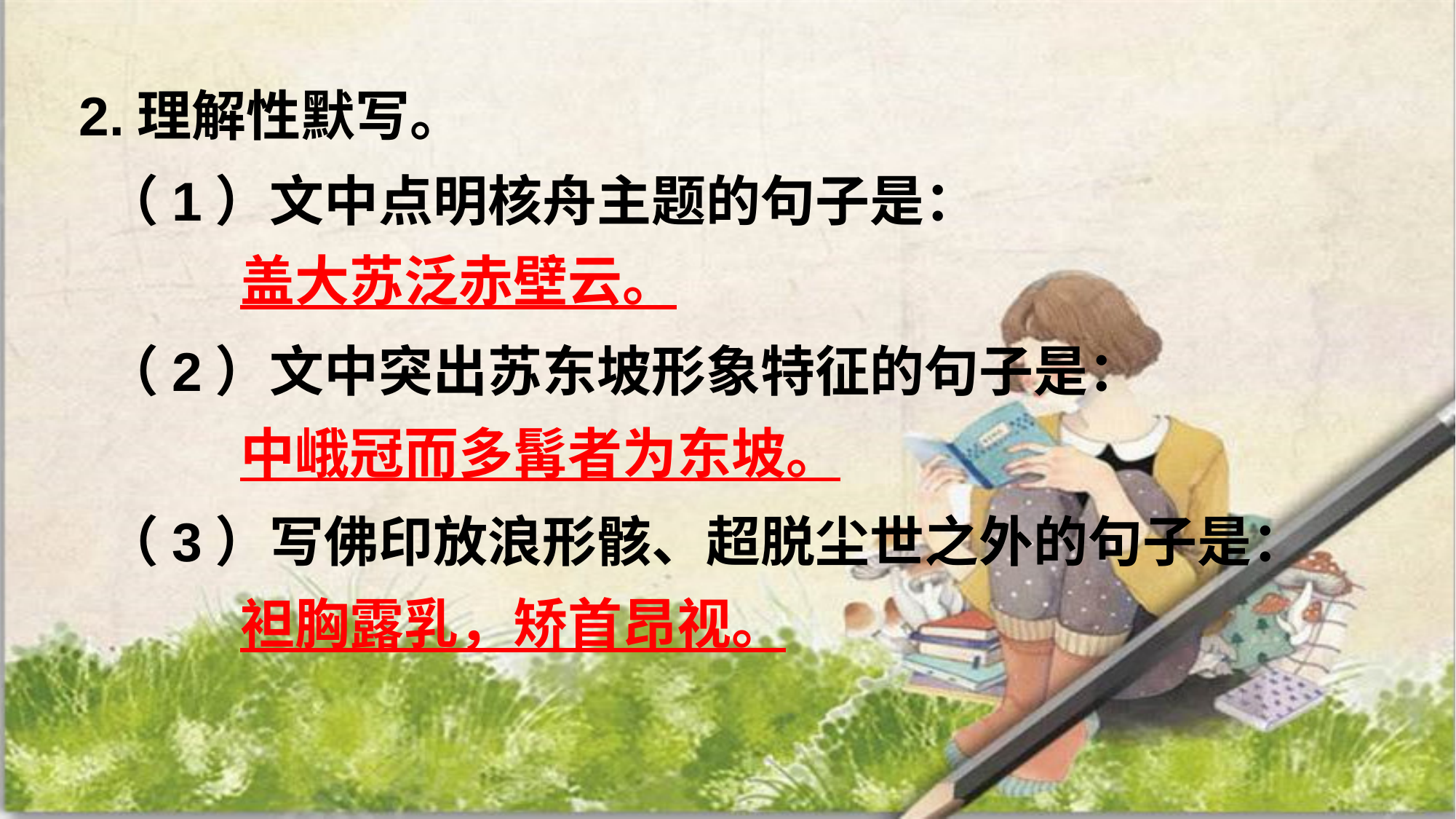

2.理解性默写。
 （1）文中点明核舟主题的句子是：

 （2）文中突出苏东坡形象特征的句子是：

 （3）写佛印放浪形骸、超脱尘世之外的句子是：
盖大苏泛赤壁云。
中峨冠而多髯者为东坡。
袒胸露乳，矫首昂视。